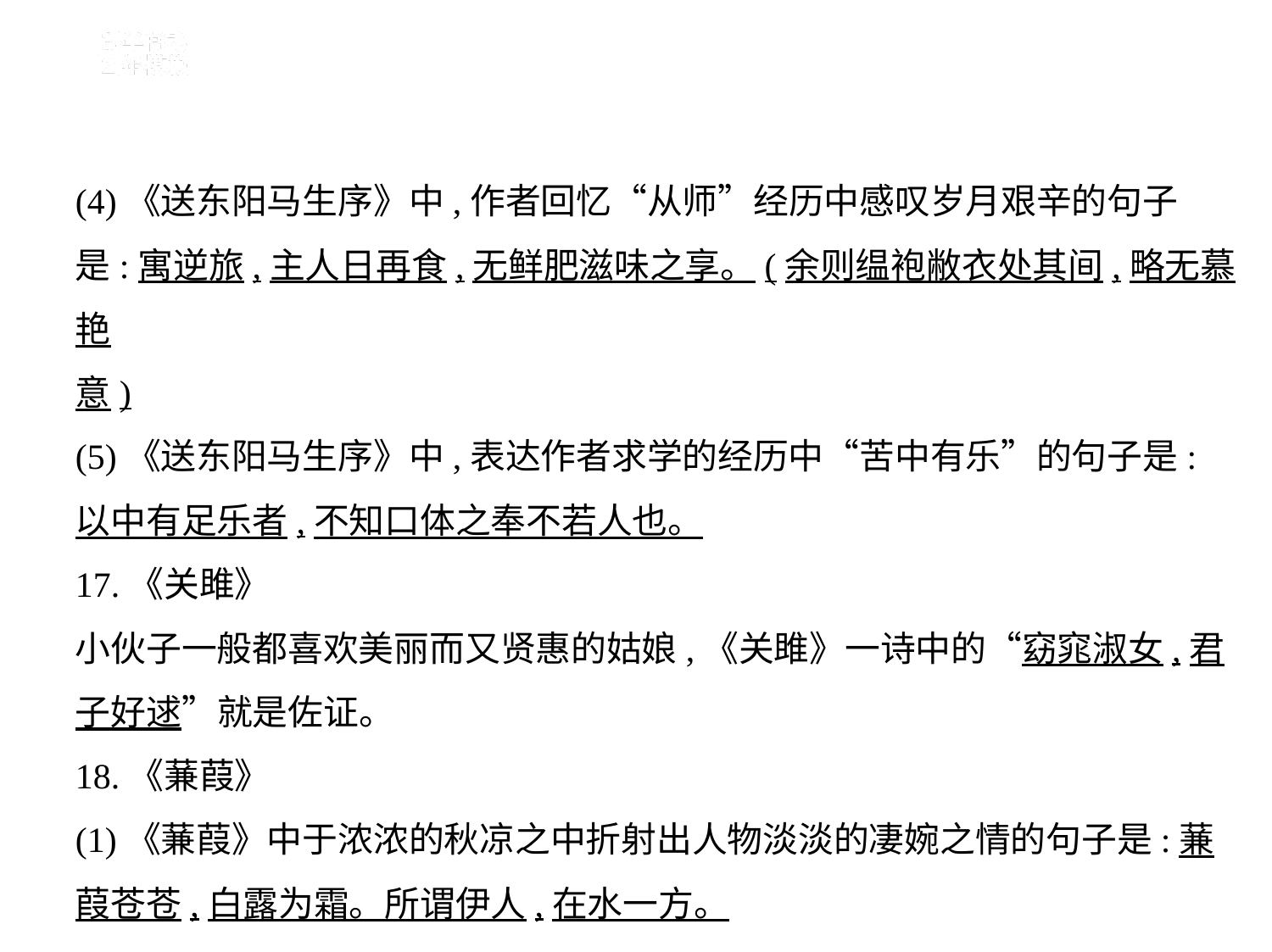

(4)《送东阳马生序》中,作者回忆“从师”经历中感叹岁月艰辛的句子
是:寓逆旅,主人日再食,无鲜肥滋味之享。(余则缊袍敝衣处其间,略无慕艳
意)
(5)《送东阳马生序》中,表达作者求学的经历中“苦中有乐”的句子是:
以中有足乐者,不知口体之奉不若人也。
17.《关雎》
小伙子一般都喜欢美丽而又贤惠的姑娘,《关雎》一诗中的“窈窕淑女,君
子好逑”就是佐证。
18.《蒹葭》
(1)《蒹葭》中于浓浓的秋凉之中折射出人物淡淡的凄婉之情的句子是:蒹
葭苍苍,白露为霜。所谓伊人,在水一方。